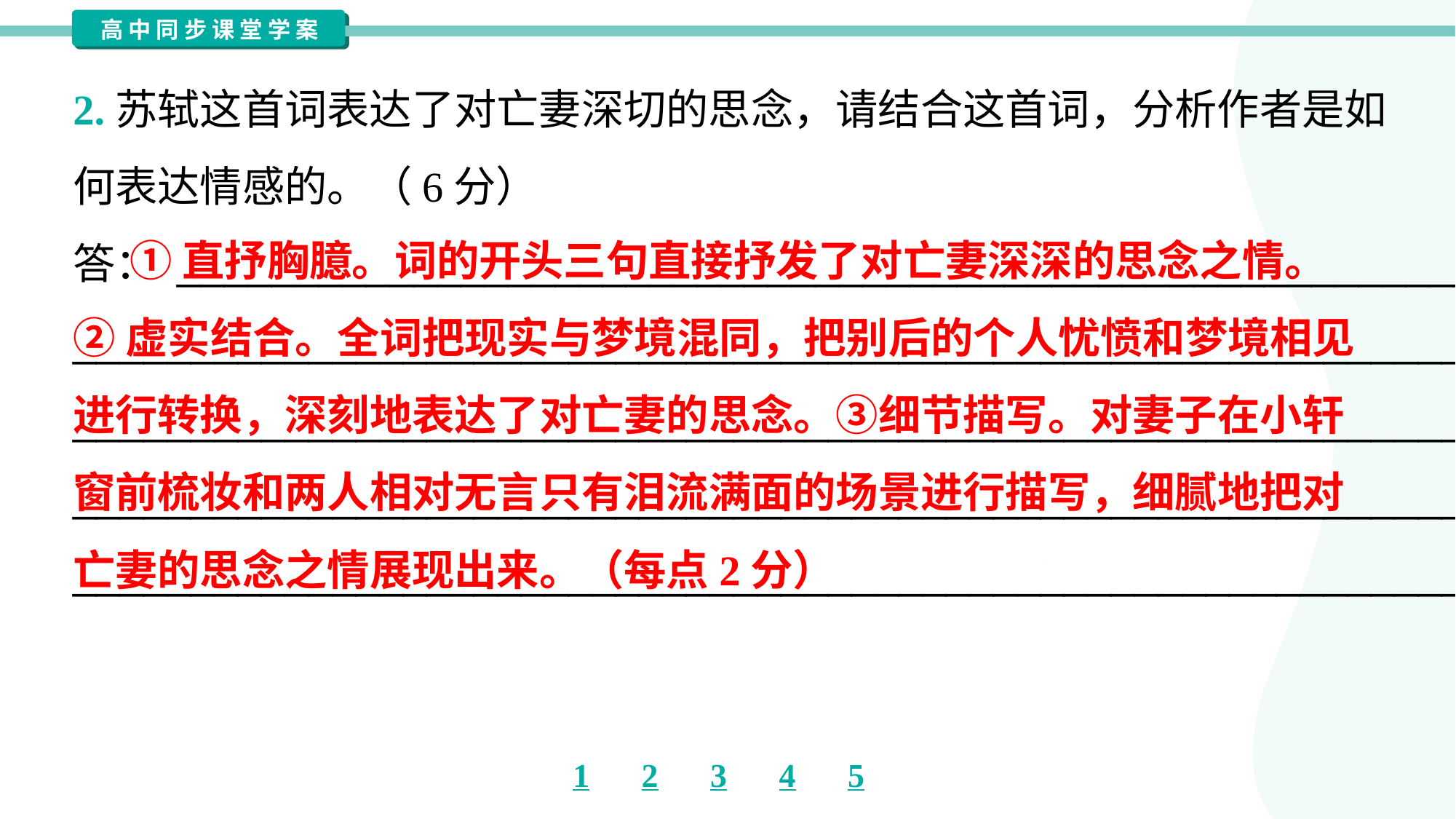

2.苏轼这首词表达了对亡妻深切的思念，请结合这首词，分析作者是如
何表达情感的。（6分）
答： ________________________________________________________
_____________________________________________________________
_____________________________________________________________
_____________________________________________________________
_____________________________________________________________
      ①直抒胸臆。词的开头三句直接抒发了对亡妻深深的思念之情。
②虚实结合。全词把现实与梦境混同，把别后的个人忧愤和梦境相见
进行转换，深刻地表达了对亡妻的思念。③细节描写。对妻子在小轩
窗前梳妆和两人相对无言只有泪流满面的场景进行描写，细腻地把对
亡妻的思念之情展现出来。（每点2分）